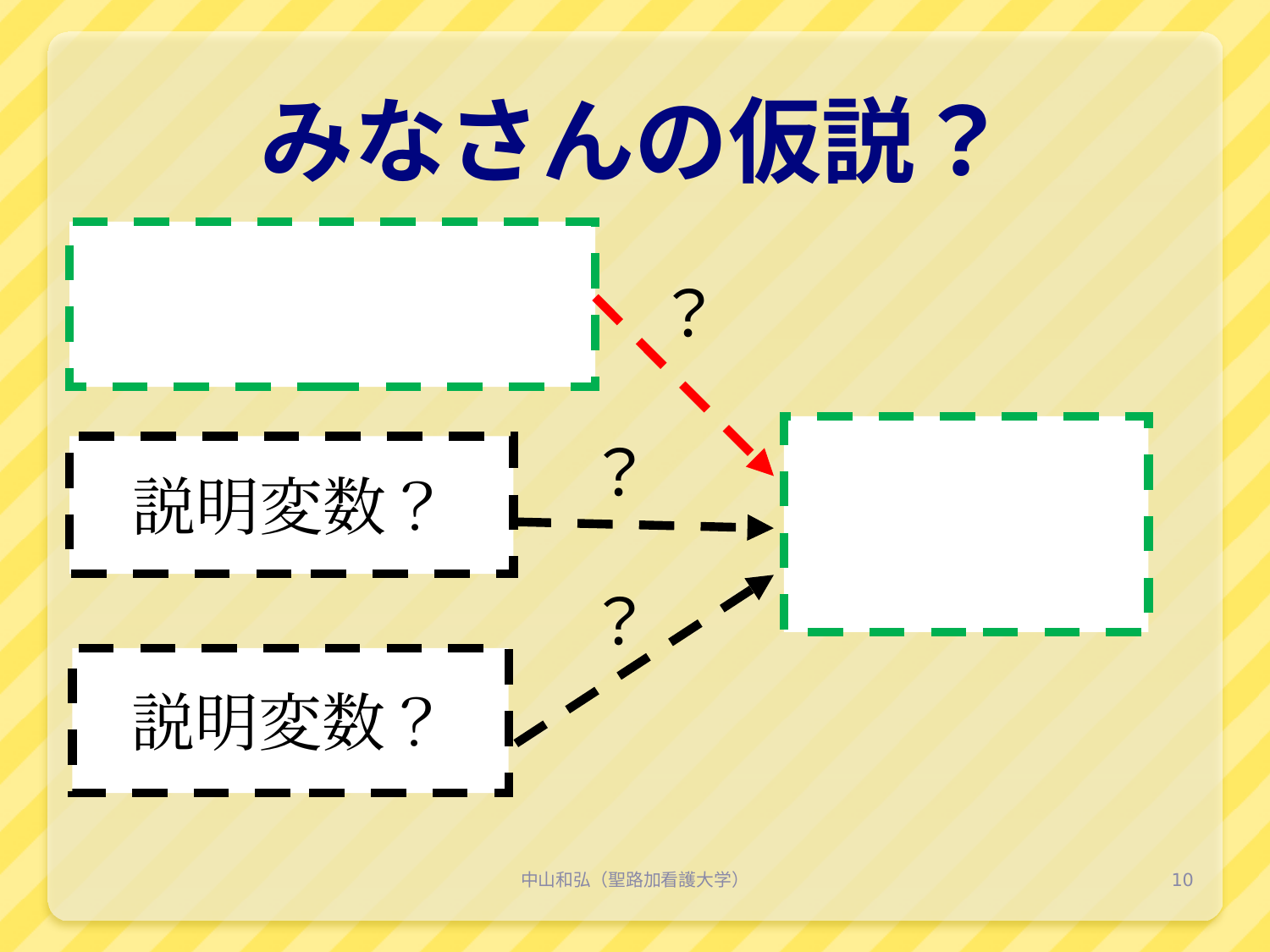

# みなさんの仮説？

説明変数？

説明変数？
？
？
？
中山和弘（聖路加看護大学）
10